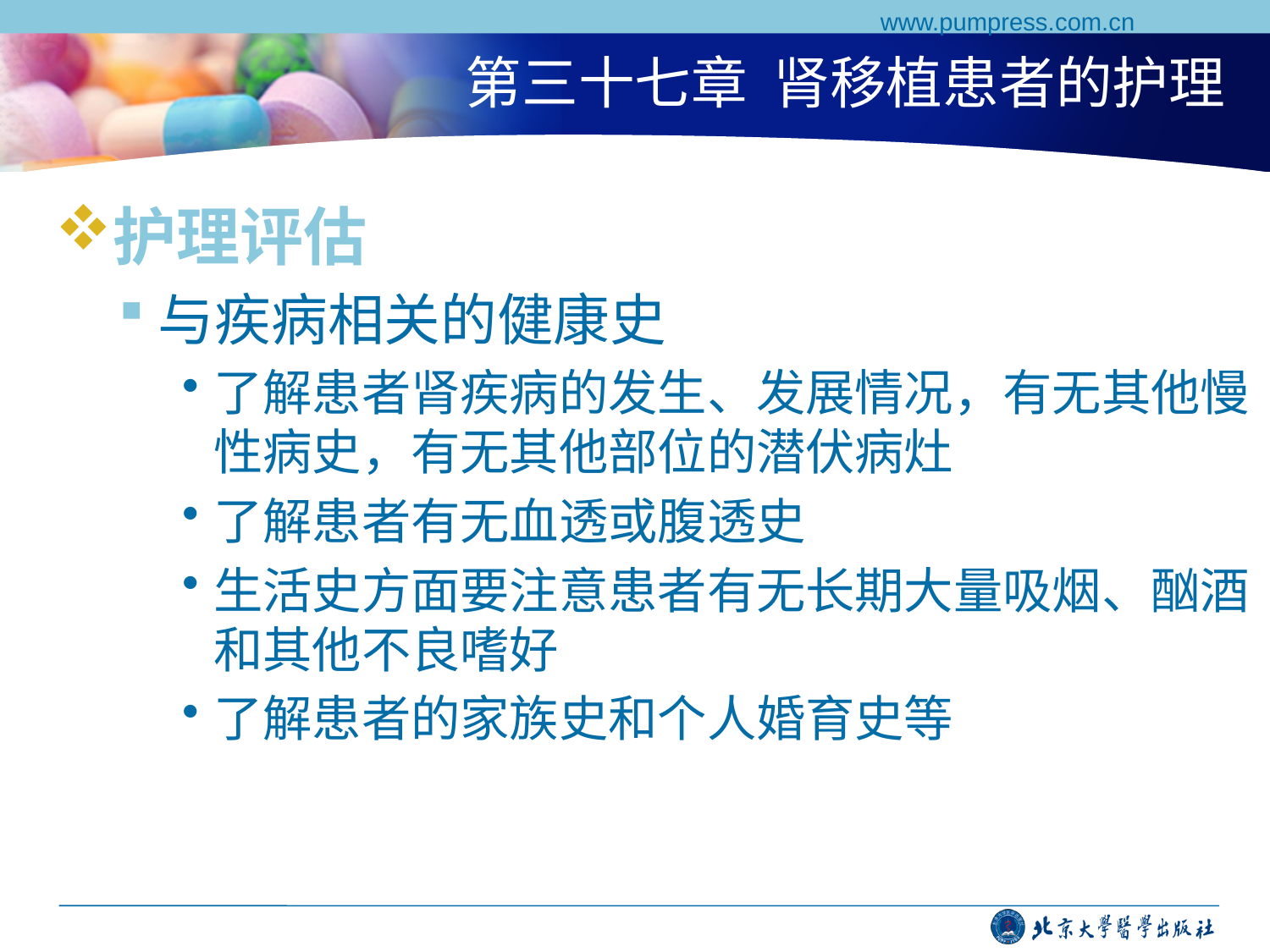

www.pumpress.com.cn
# 第三十七章  肾移植患者的护理
护理评估
与疾病相关的健康史
了解患者肾疾病的发生、发展情况，有无其他慢性病史，有无其他部位的潜伏病灶
了解患者有无血透或腹透史
生活史方面要注意患者有无长期大量吸烟、酗酒和其他不良嗜好
了解患者的家族史和个人婚育史等